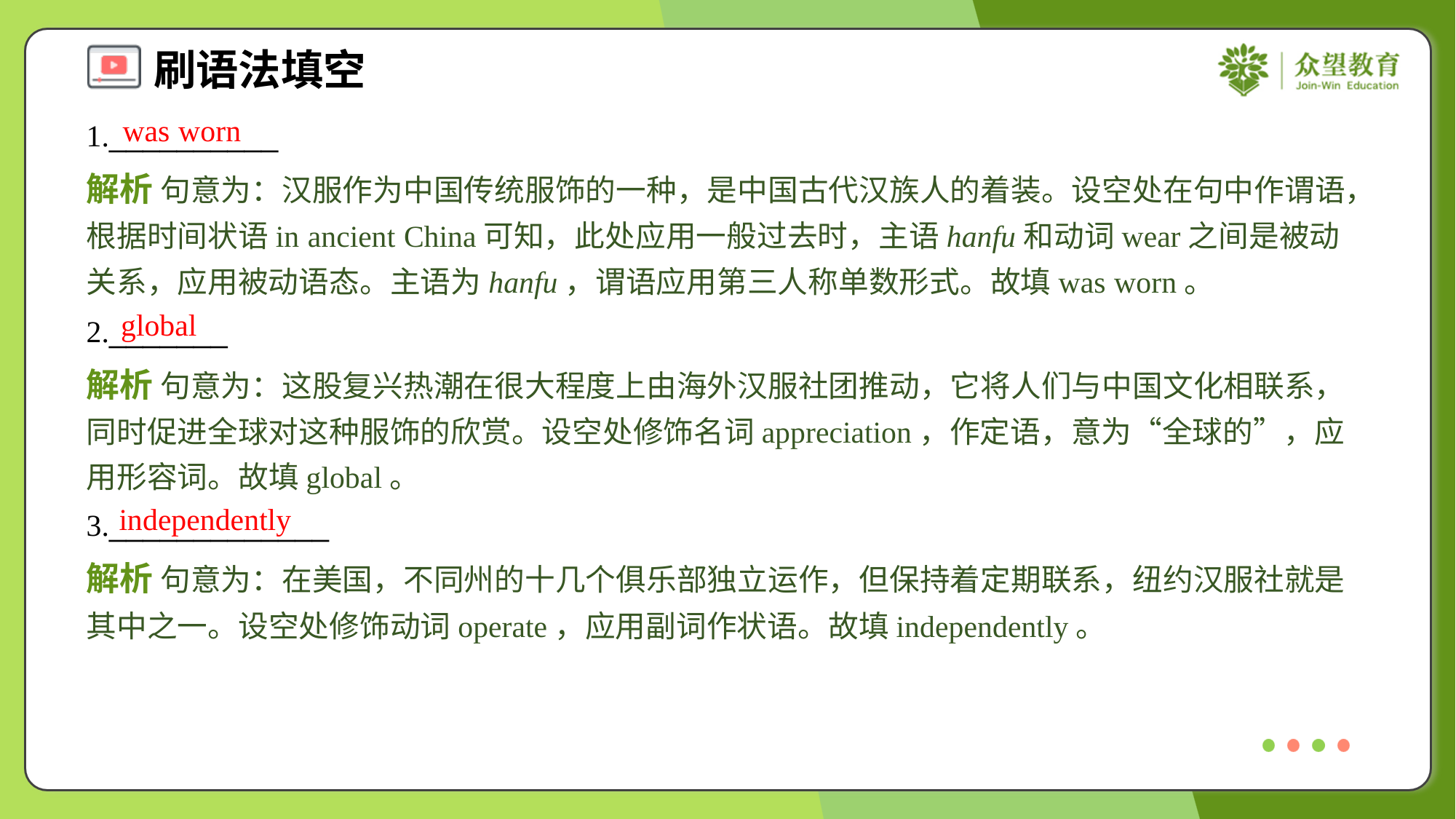

was worn
1.__________
解析 句意为：汉服作为中国传统服饰的一种，是中国古代汉族人的着装。设空处在句中作谓语，根据时间状语in ancient China可知，此处应用一般过去时，主语hanfu和动词wear之间是被动关系，应用被动语态。主语为hanfu，谓语应用第三人称单数形式。故填was worn。
global
2._______
解析 句意为：这股复兴热潮在很大程度上由海外汉服社团推动，它将人们与中国文化相联系，同时促进全球对这种服饰的欣赏。设空处修饰名词appreciation，作定语，意为“全球的”，应用形容词。故填global。
independently
3._____________
解析 句意为：在美国，不同州的十几个俱乐部独立运作，但保持着定期联系，纽约汉服社就是其中之一。设空处修饰动词operate，应用副词作状语。故填independently。